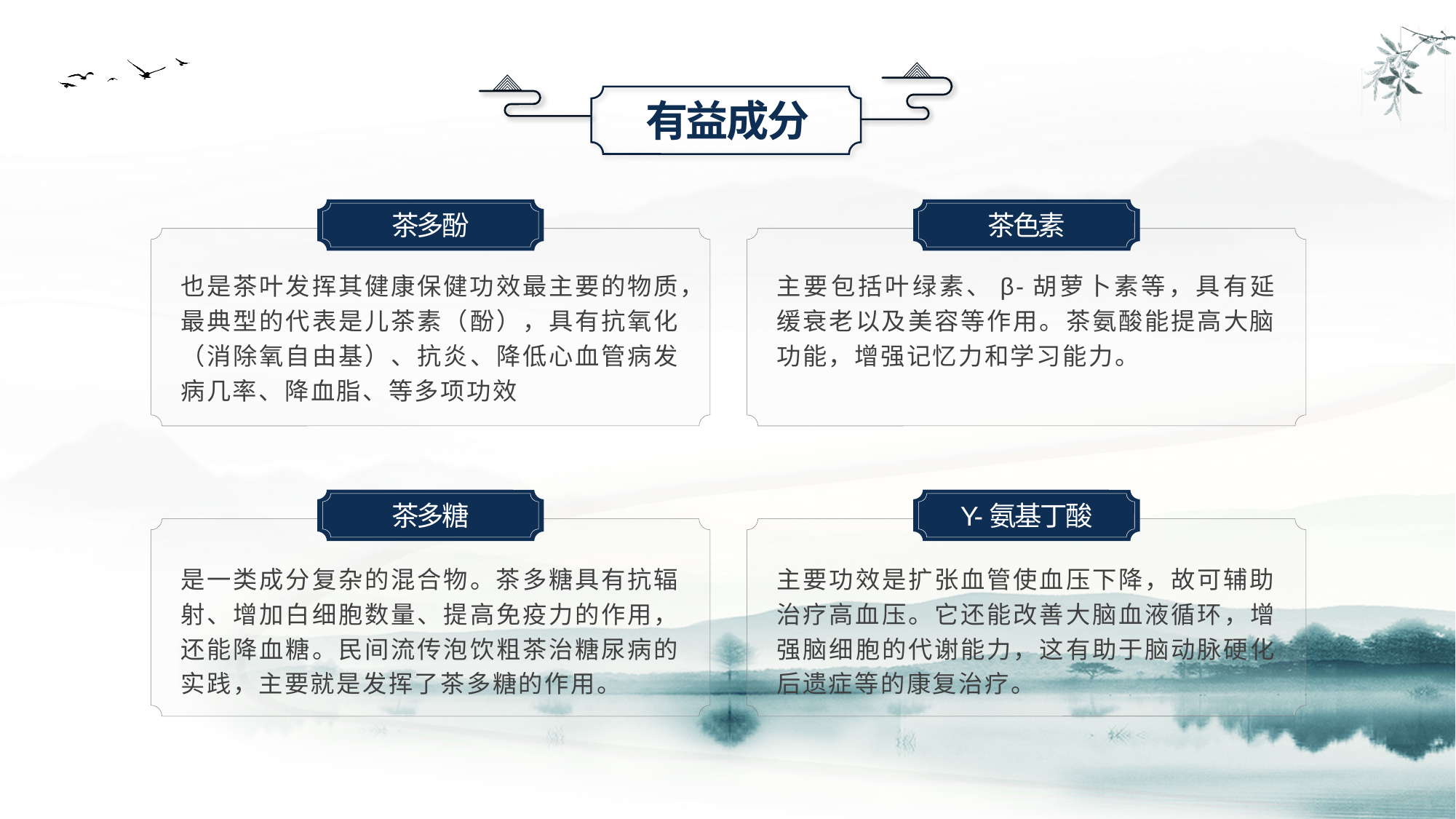

有益成分

茶多酚
茶色素

也是茶叶发挥其健康保健功效最主要的物质，最典型的代表是儿茶素（酚），具有抗氧化（消除氧自由基）、抗炎、降低心血管病发病几率、降血脂、等多项功效
主要包括叶绿素、β-胡萝卜素等，具有延缓衰老以及美容等作用。茶氨酸能提高大脑功能，增强记忆力和学习能力。

茶多糖
Υ-氨基丁酸

是一类成分复杂的混合物。茶多糖具有抗辐射、增加白细胞数量、提高免疫力的作用，还能降血糖。民间流传泡饮粗茶治糖尿病的实践，主要就是发挥了茶多糖的作用。
主要功效是扩张血管使血压下降，故可辅助治疗高血压。它还能改善大脑血液循环，增强脑细胞的代谢能力，这有助于脑动脉硬化后遗症等的康复治疗。